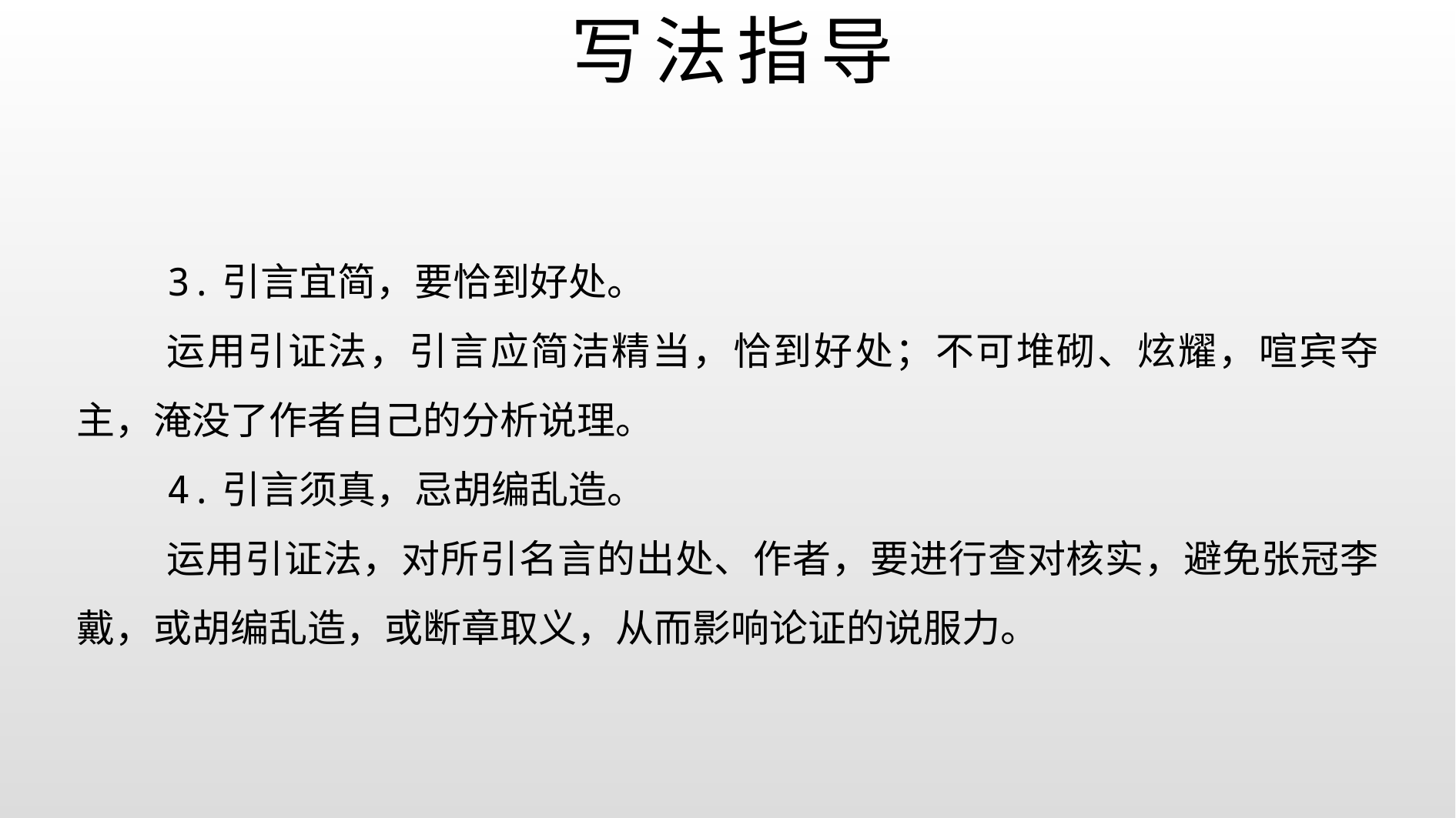

# 写法指导
14
3.引言宜简，要恰到好处。
运用引证法，引言应简洁精当，恰到好处；不可堆砌、炫耀，喧宾夺主，淹没了作者自己的分析说理。
4.引言须真，忌胡编乱造。
运用引证法，对所引名言的出处、作者，要进行查对核实，避免张冠李戴，或胡编乱造，或断章取义，从而影响论证的说服力。